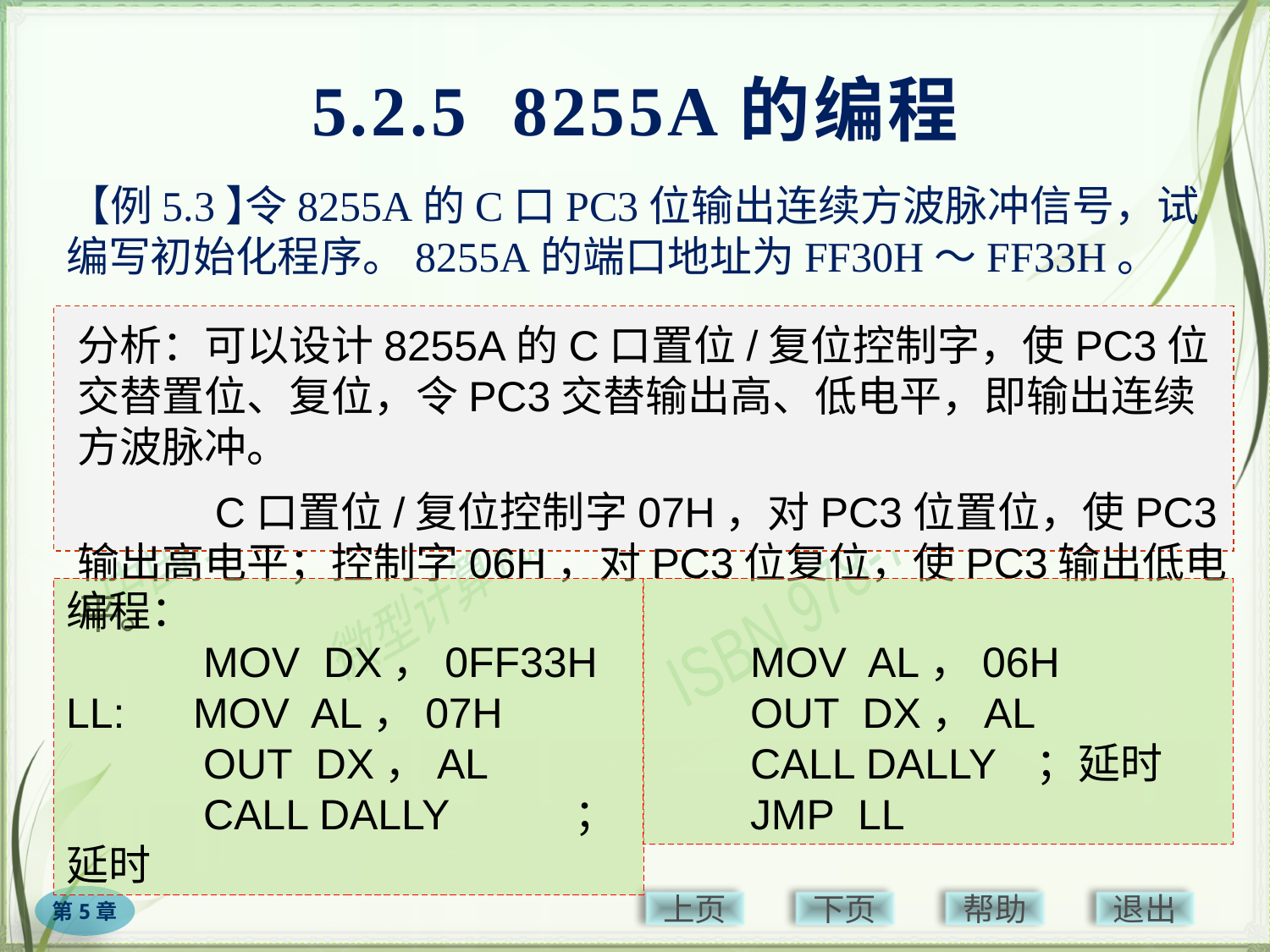

# 5.2.5  8255A的编程
【例5.3】
　　　　 令8255A的C口PC3位输出连续方波脉冲信号，试编写初始化程序。8255A的端口地址为FF30H～FF33H。

分析：可以设计8255A的C口置位/复位控制字，使PC3位交替置位、复位，令PC3交替输出高、低电平，即输出连续方波脉冲。
　　　C口置位/复位控制字07H，对PC3位置位，使PC3输出高电平；控制字06H，对PC3位复位，使PC3输出低电平。
编程：
　　　MOV  DX，0FF33H
LL:	MOV  AL，07H
　　　OUT  DX，AL
　　　CALL DALLY	；延时

　　MOV  AL，06H
　　OUT  DX，AL
　　CALL DALLY	；延时
　　JMP  LL